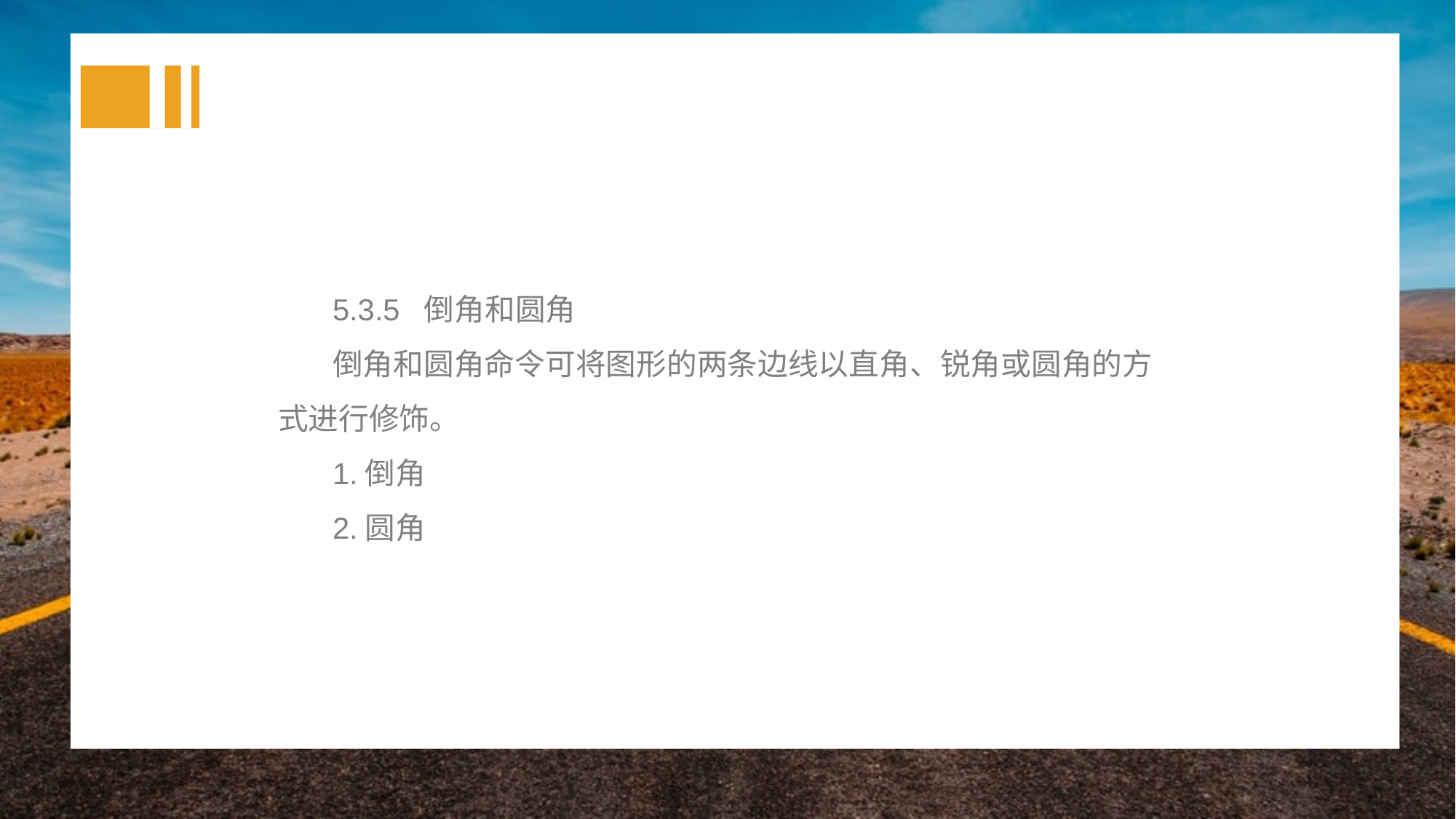

5.3.5  倒角和圆角
倒角和圆角命令可将图形的两条边线以直角、锐角或圆角的方式进行修饰。
1.倒角
2.圆角